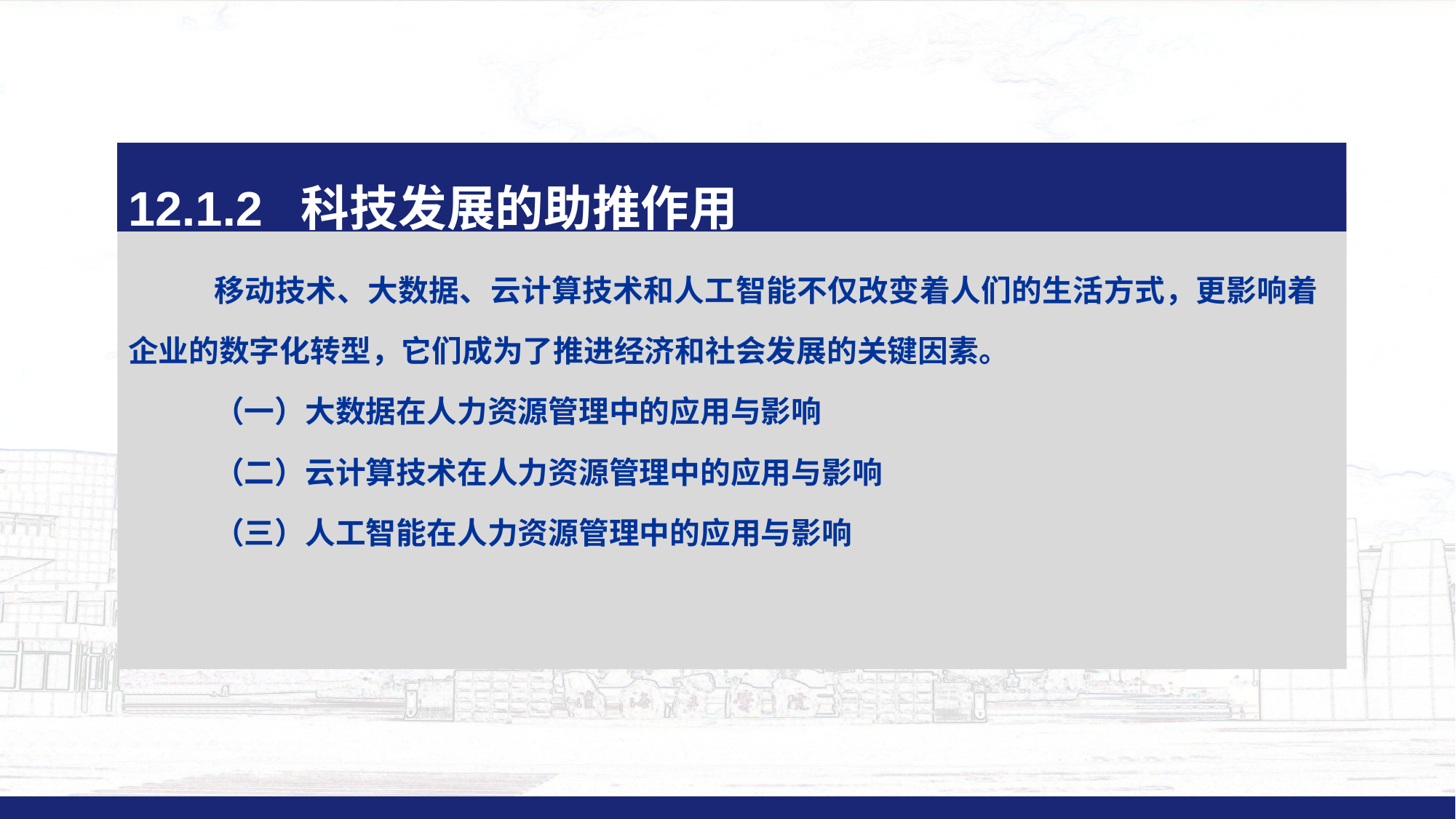

12.1.2  科技发展的助推作用

移动技术、大数据、云计算技术和人工智能不仅改变着人们的生活方式，更影响着企业的数字化转型，它们成为了推进经济和社会发展的关键因素。
（一）大数据在人力资源管理中的应用与影响
（二）云计算技术在人力资源管理中的应用与影响
（三）人工智能在人力资源管理中的应用与影响